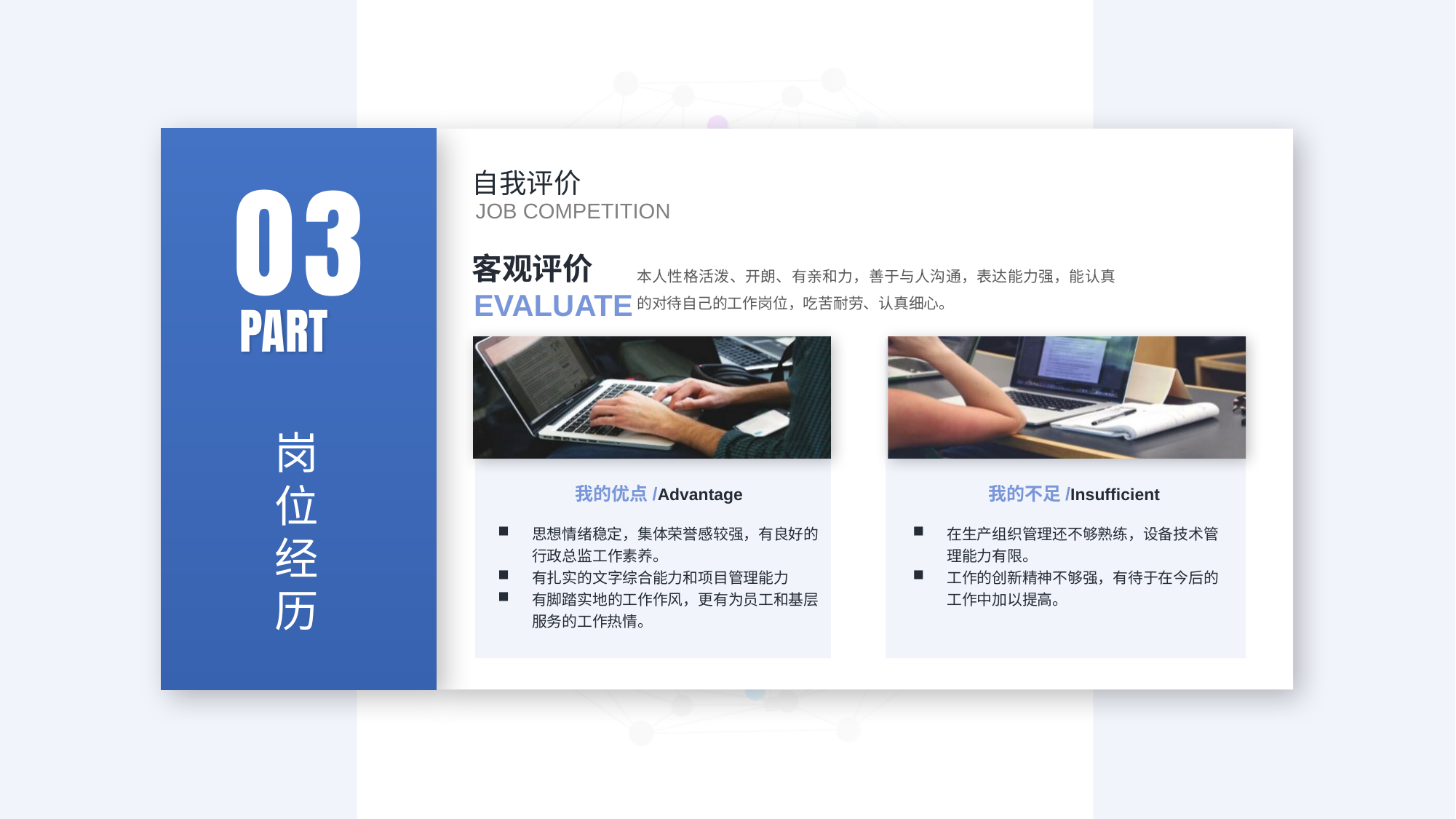

自我评价
JOB COMPETITION
客观评价
本人性格活泼、开朗、有亲和力，善于与人沟通，表达能力强，能认真的对待自己的工作岗位，吃苦耐劳、认真细心。
EVALUATE

我的优点/Advantage
思想情绪稳定，集体荣誉感较强，有良好的行政总监工作素养。
有扎实的文字综合能力和项目管理能力
有脚踏实地的工作作风，更有为员工和基层服务的工作热情。

我的不足/Insufficient
在生产组织管理还不够熟练，设备技术管理能力有限。
工作的创新精神不够强，有待于在今后的工作中加以提高。